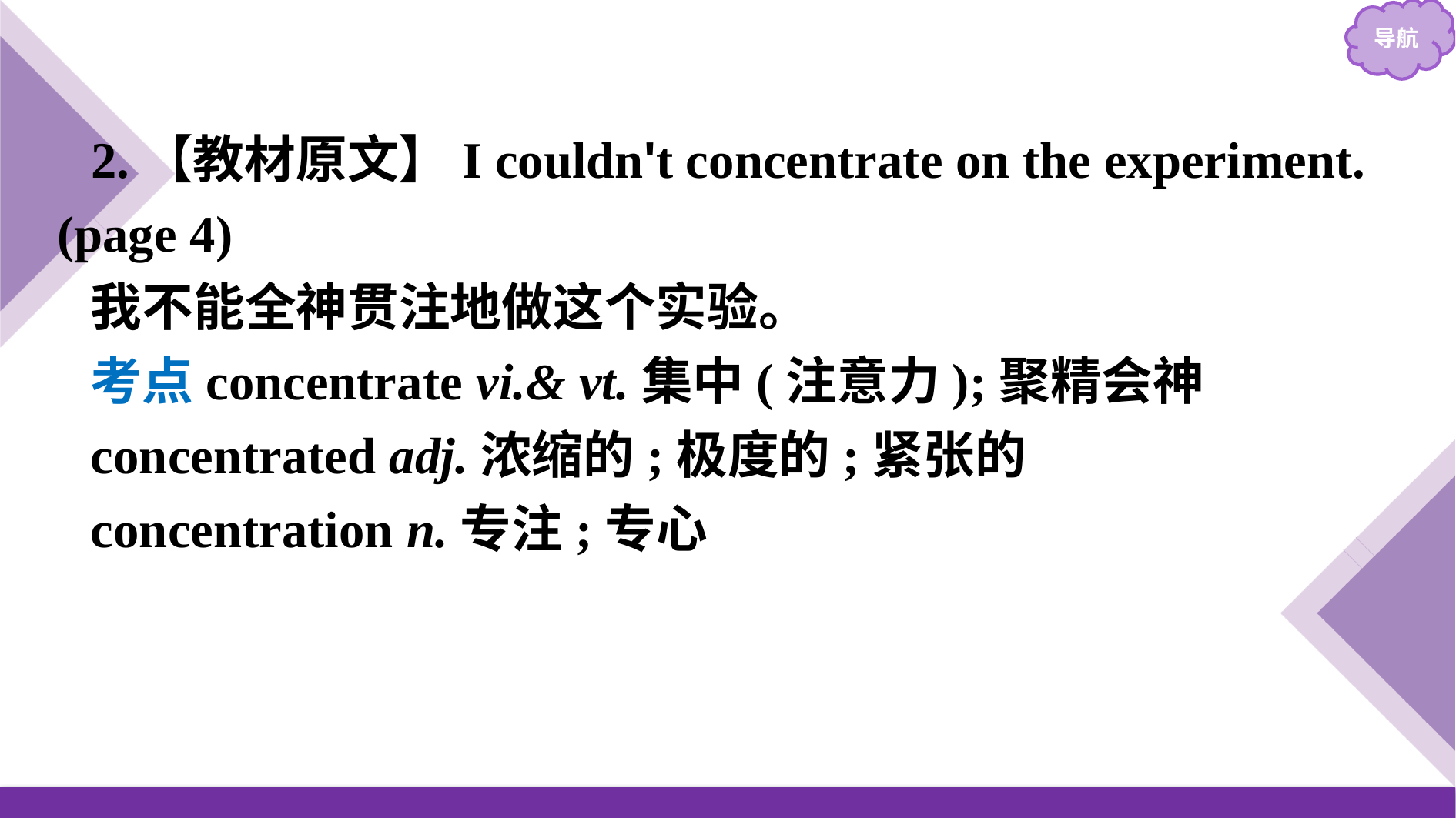

2.【教材原文】I couldn't concentrate on the experiment. (page 4)
我不能全神贯注地做这个实验。
考点concentrate vi.& vt.集中(注意力);聚精会神
concentrated adj.浓缩的;极度的;紧张的
concentration n.专注;专心